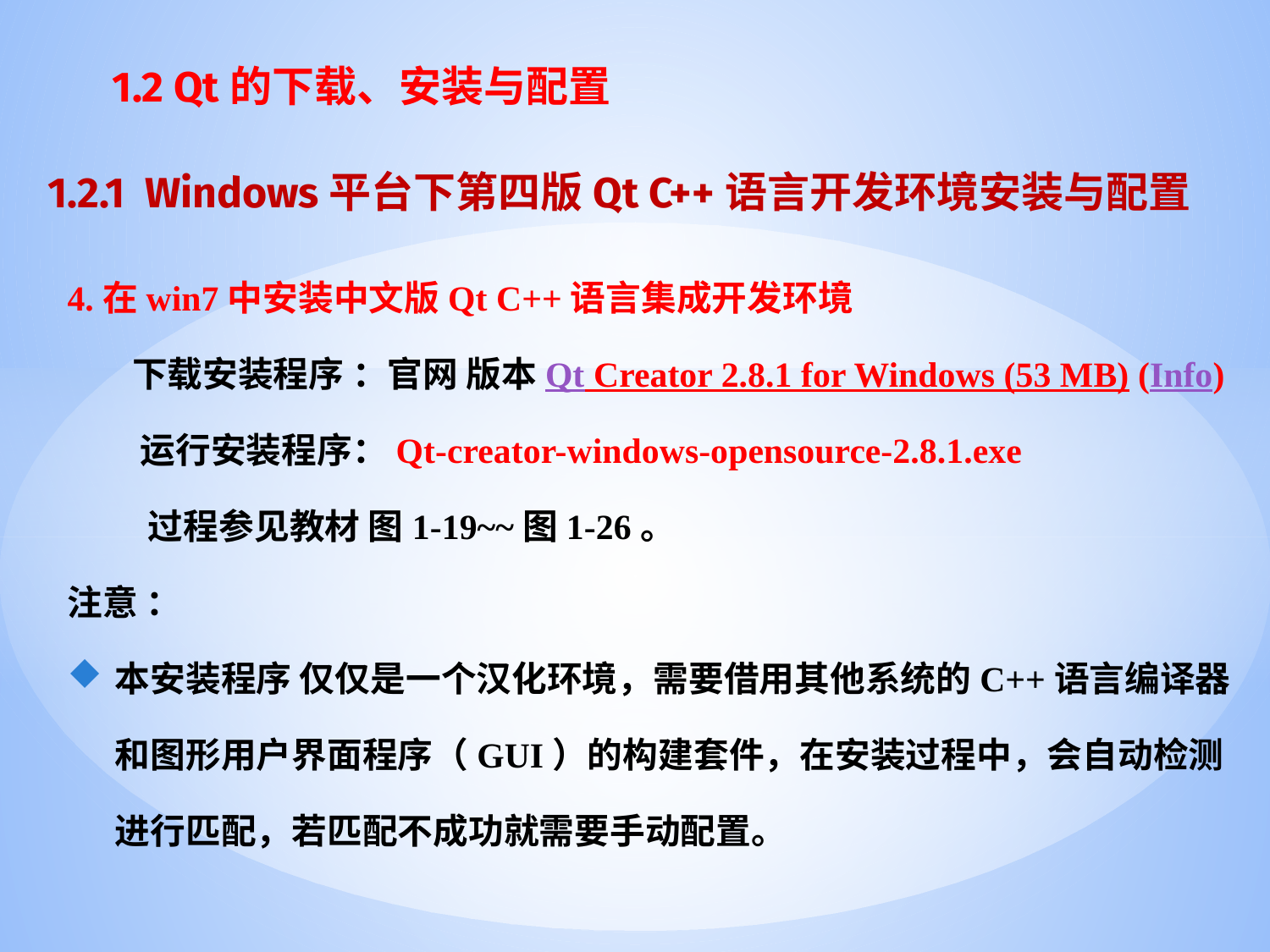

# 1.2 Qt的下载、安装与配置
1.2.1  Windows平台下第四版Qt C++语言开发环境安装与配置
4.在win7中安装中文版Qt C++语言集成开发环境
       下载安装程序 ：官网 版本Qt Creator 2.8.1 for Windows (53 MB) (Info)
        运行安装程序：Qt-creator-windows-opensource-2.8.1.exe
         过程参见教材 图1-19~~图1-26。
注意 ：
本安装程序 仅仅是一个汉化环境，需要借用其他系统的C++语言编译器和图形用户界面程序（GUI）的构建套件，在安装过程中，会自动检测进行匹配，若匹配不成功就需要手动配置。